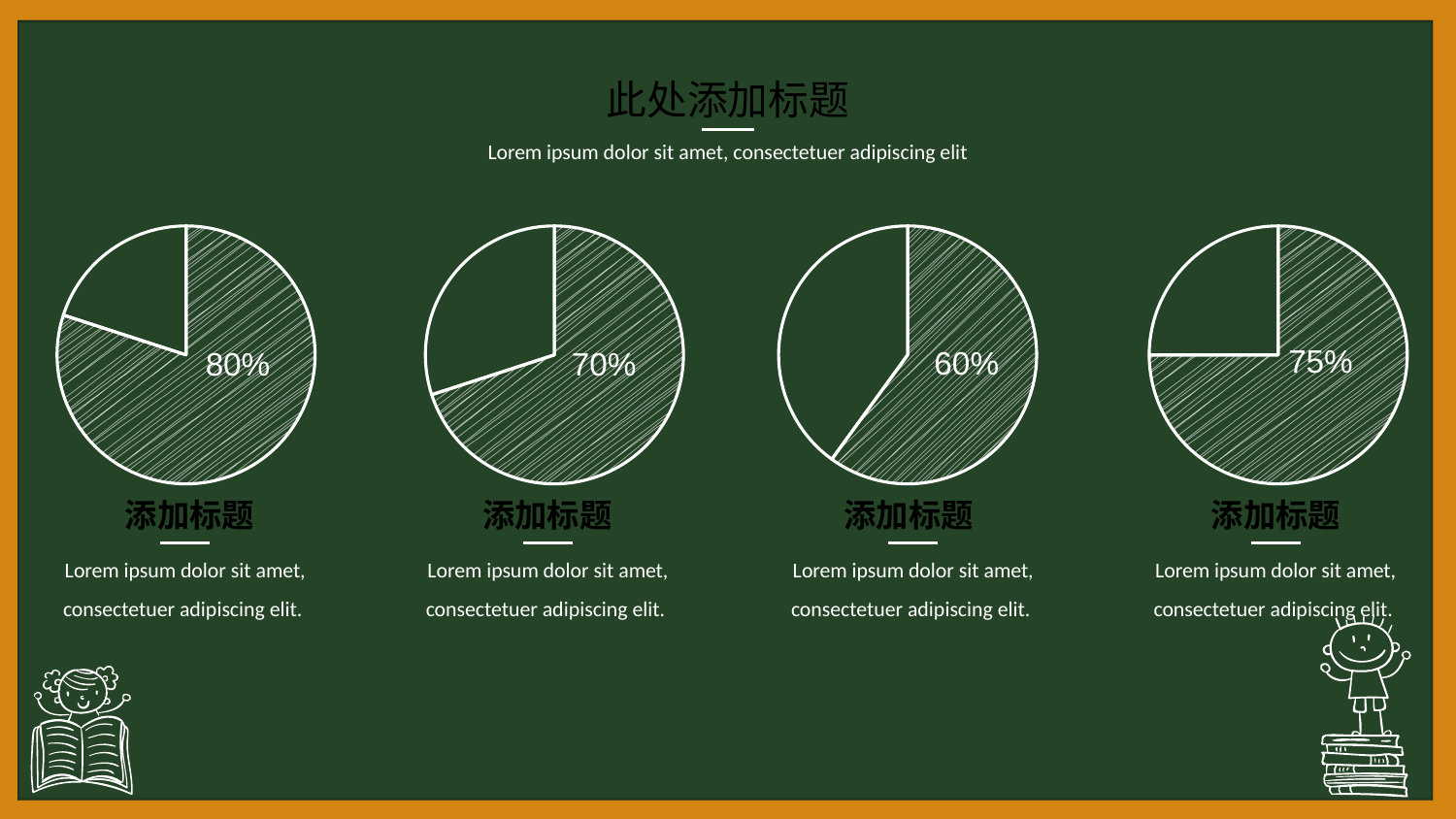

此处添加标题
Lorem ipsum dolor sit amet, consectetuer adipiscing elit

### Chart

| Category | 销售额 |
|---|---|
| 第一季度 | 8.0 |
| 第二季度 | 2.0 |

### Chart

| Category | 销售额 |
|---|---|
| 第一季度 | 7.0 |
| 第二季度 | 3.0 |

### Chart

| Category | 销售额 |
|---|---|
| 第一季度 | 6.0 |
| 第二季度 | 4.0 |

### Chart

| Category | 销售额 |
|---|---|
| 第一季度 | 7.5 |
| 第二季度 | 2.5 |
75%
60%
80%
70%
添加标题
添加标题
添加标题
添加标题
Lorem ipsum dolor sit amet, consectetuer adipiscing elit.
Lorem ipsum dolor sit amet, consectetuer adipiscing elit.
Lorem ipsum dolor sit amet, consectetuer adipiscing elit.
Lorem ipsum dolor sit amet, consectetuer adipiscing elit.